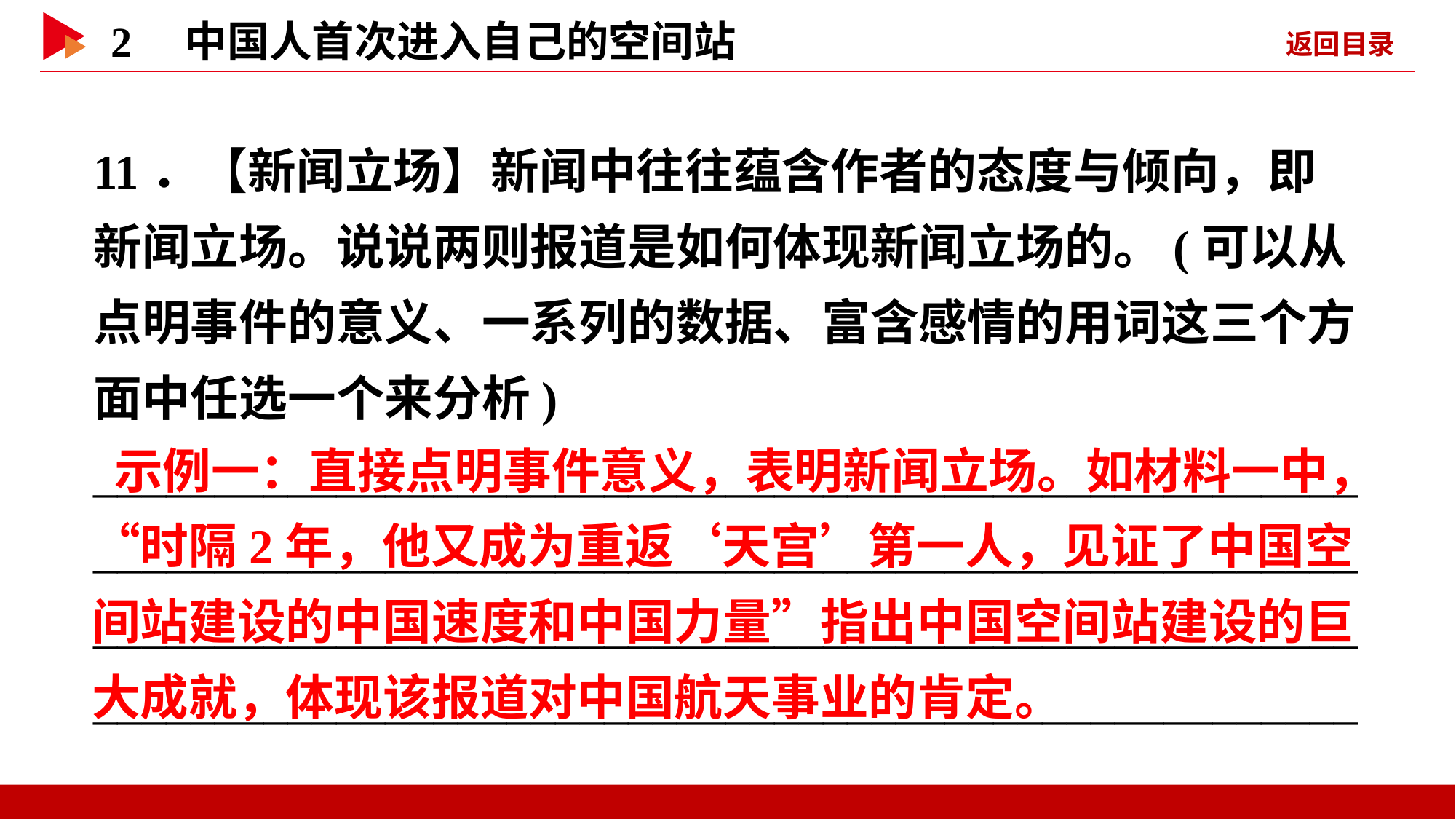

11．【新闻立场】新闻中往往蕴含作者的态度与倾向，即新闻立场。说说两则报道是如何体现新闻立场的。(可以从点明事件的意义、一系列的数据、富含感情的用词这三个方面中任选一个来分析)
________________________________________________________________________________________________________________________________________________________________________________________________________________
 示例一：直接点明事件意义，表明新闻立场。如材料一中，“时隔2年，他又成为重返‘天宫’第一人，见证了中国空间站建设的中国速度和中国力量”指出中国空间站建设的巨大成就，体现该报道对中国航天事业的肯定。